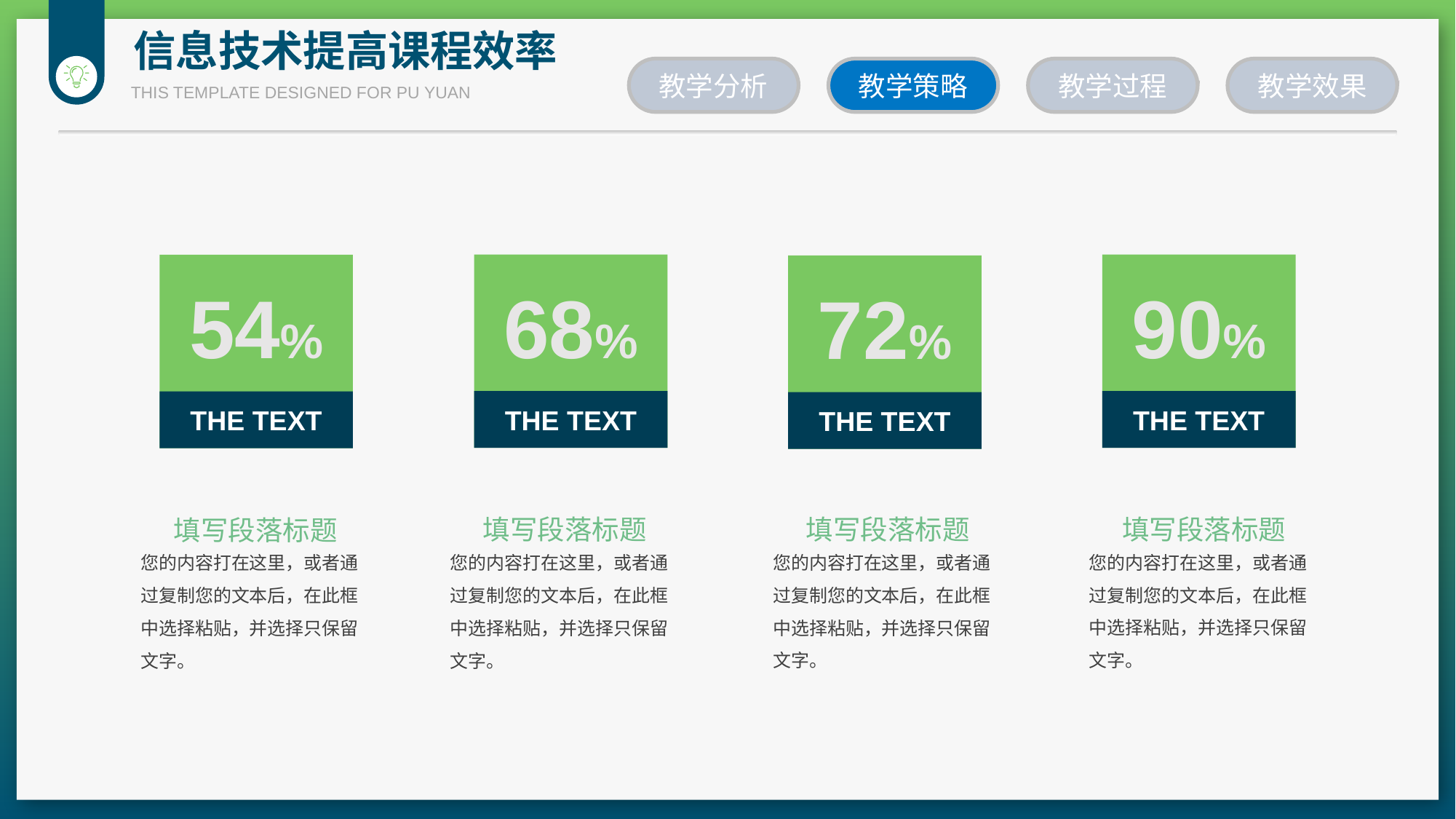

信息技术提高课程效率

教学分析
教学策略
教学过程
教学效果

THIS TEMPLATE DESIGNED FOR PU YUAN

THE TEXT
90%

THE TEXT
68%

THE TEXT
54%

THE TEXT
72%
填写段落标题
您的内容打在这里，或者通过复制您的文本后，在此框中选择粘贴，并选择只保留文字。
填写段落标题
您的内容打在这里，或者通过复制您的文本后，在此框中选择粘贴，并选择只保留文字。
填写段落标题
您的内容打在这里，或者通过复制您的文本后，在此框中选择粘贴，并选择只保留文字。
填写段落标题
您的内容打在这里，或者通过复制您的文本后，在此框中选择粘贴，并选择只保留文字。